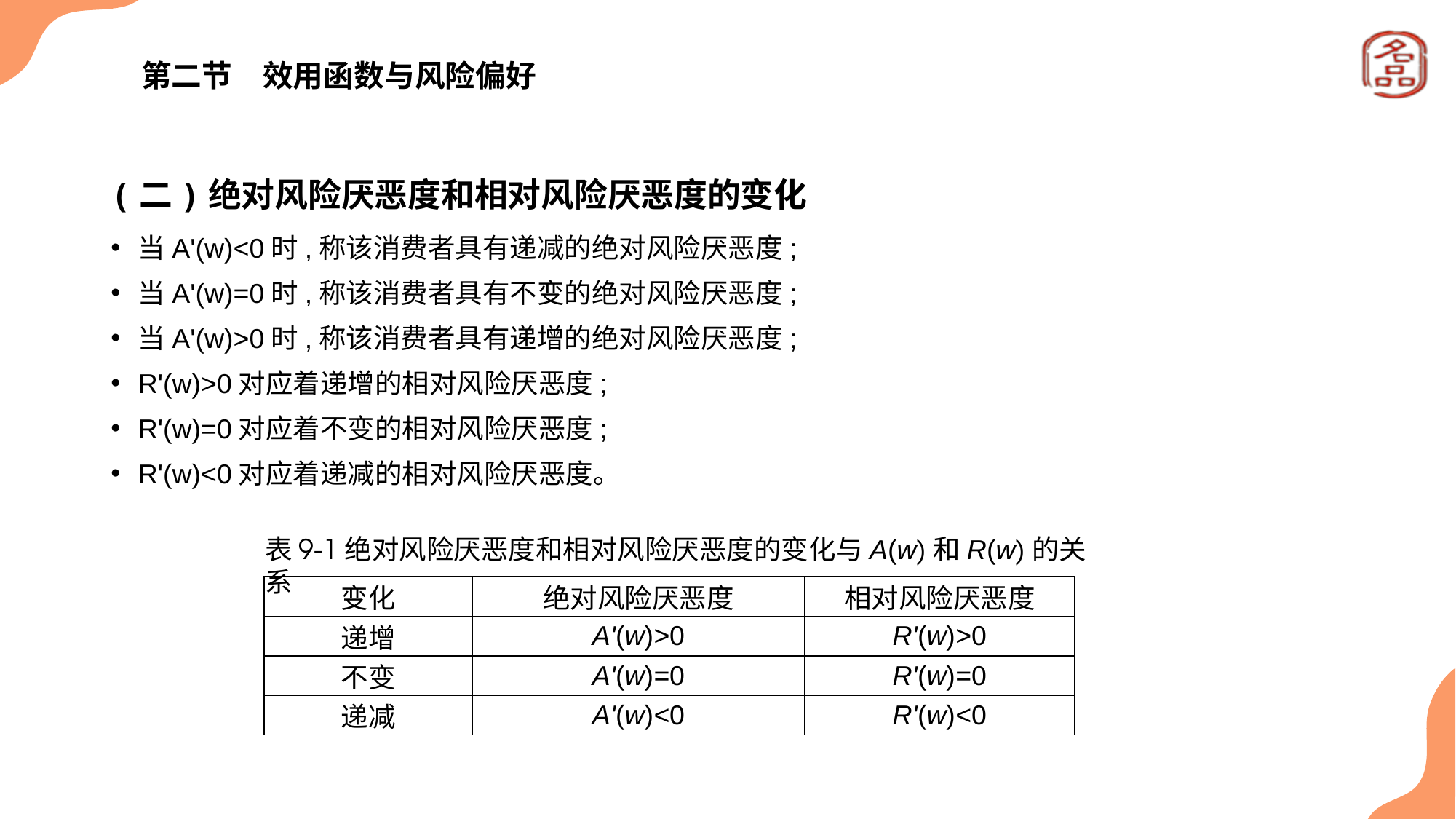

# 第二节　效用函数与风险偏好
(二)绝对风险厌恶度和相对风险厌恶度的变化
当A'(w)<0时,称该消费者具有递减的绝对风险厌恶度;
当A'(w)=0时,称该消费者具有不变的绝对风险厌恶度;
当A'(w)>0时,称该消费者具有递增的绝对风险厌恶度;
R'(w)>0对应着递增的相对风险厌恶度;
R'(w)=0对应着不变的相对风险厌恶度;
R'(w)<0对应着递减的相对风险厌恶度。

表9-1绝对风险厌恶度和相对风险厌恶度的变化与A(w)和R(w)的关系
| 变化 | 绝对风险厌恶度 | 相对风险厌恶度 |
| --- | --- | --- |
| 递增 | A'(w)>0 | R'(w)>0 |
| 不变 | A'(w)=0 | R'(w)=0 |
| 递减 | A'(w)<0 | R'(w)<0 |